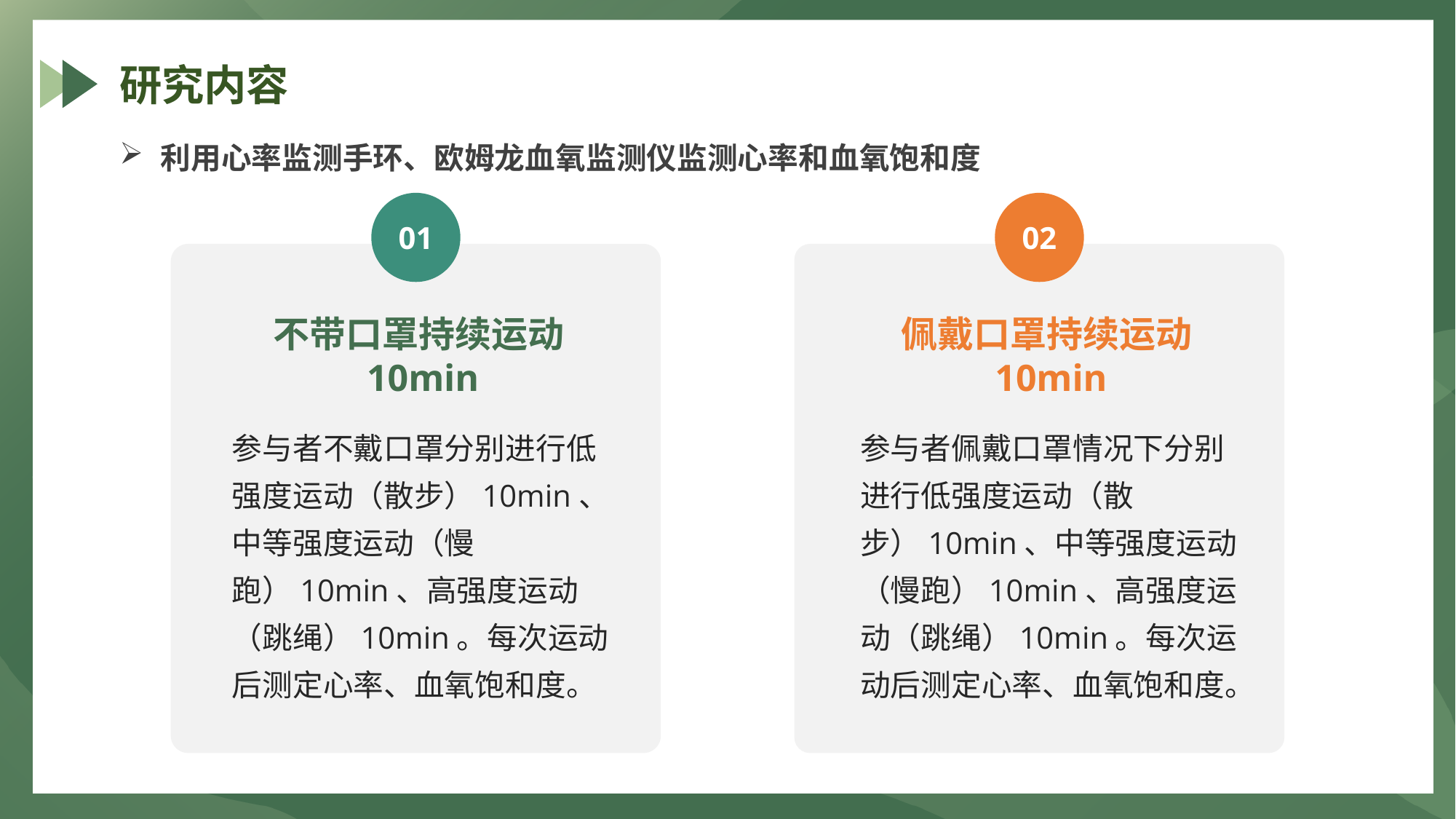

研究内容

利用心率监测手环、欧姆龙血氧监测仪监测心率和血氧饱和度
01
02

不带口罩持续运动10min
佩戴口罩持续运动10min
参与者不戴口罩分别进行低强度运动（散步）10min、中等强度运动（慢跑）10min、高强度运动（跳绳）10min。每次运动后测定心率、血氧饱和度。
参与者佩戴口罩情况下分别进行低强度运动（散步）10min、中等强度运动（慢跑）10min、高强度运动（跳绳）10min。每次运动后测定心率、血氧饱和度。